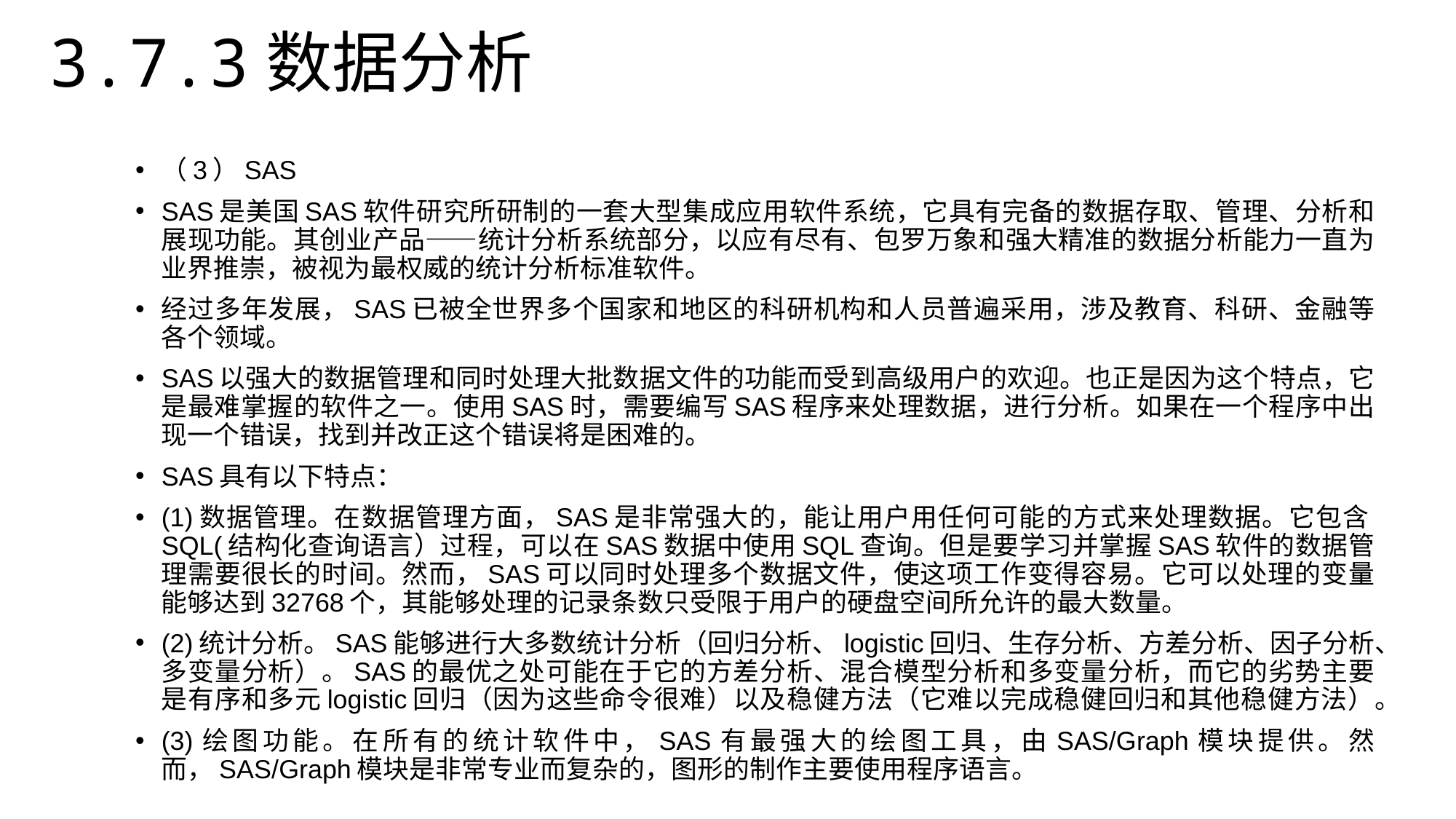

3.7.3数据分析

（3）SAS
SAS是美国SAS软件研究所研制的一套大型集成应用软件系统，它具有完备的数据存取、管理、分析和展现功能。其创业产品——统计分析系统部分，以应有尽有、包罗万象和强大精准的数据分析能力一直为业界推崇，被视为最权威的统计分析标准软件。
经过多年发展，SAS已被全世界多个国家和地区的科研机构和人员普遍采用，涉及教育、科研、金融等各个领域。
SAS以强大的数据管理和同时处理大批数据文件的功能而受到高级用户的欢迎。也正是因为这个特点，它是最难掌握的软件之一。使用SAS时，需要编写SAS程序来处理数据，进行分析。如果在一个程序中出现一个错误，找到并改正这个错误将是困难的。
SAS具有以下特点：
(1)数据管理。在数据管理方面，SAS是非常强大的，能让用户用任何可能的方式来处理数据。它包含SQL(结构化查询语言）过程，可以在SAS数据中使用SQL查询。但是要学习并掌握SAS软件的数据管理需要很长的时间。然而，SAS可以同时处理多个数据文件，使这项工作变得容易。它可以处理的变量能够达到32768个，其能够处理的记录条数只受限于用户的硬盘空间所允许的最大数量。
(2)统计分析。SAS能够进行大多数统计分析（回归分析、logistic回归、生存分析、方差分析、因子分析、多变量分析）。SAS的最优之处可能在于它的方差分析、混合模型分析和多变量分析，而它的劣势主要是有序和多元logistic回归（因为这些命令很难）以及稳健方法（它难以完成稳健回归和其他稳健方法）。
(3)绘图功能。在所有的统计软件中，SAS有最强大的绘图工具，由SAS/Graph模块提供。然而，SAS/Graph模块是非常专业而复杂的，图形的制作主要使用程序语言。